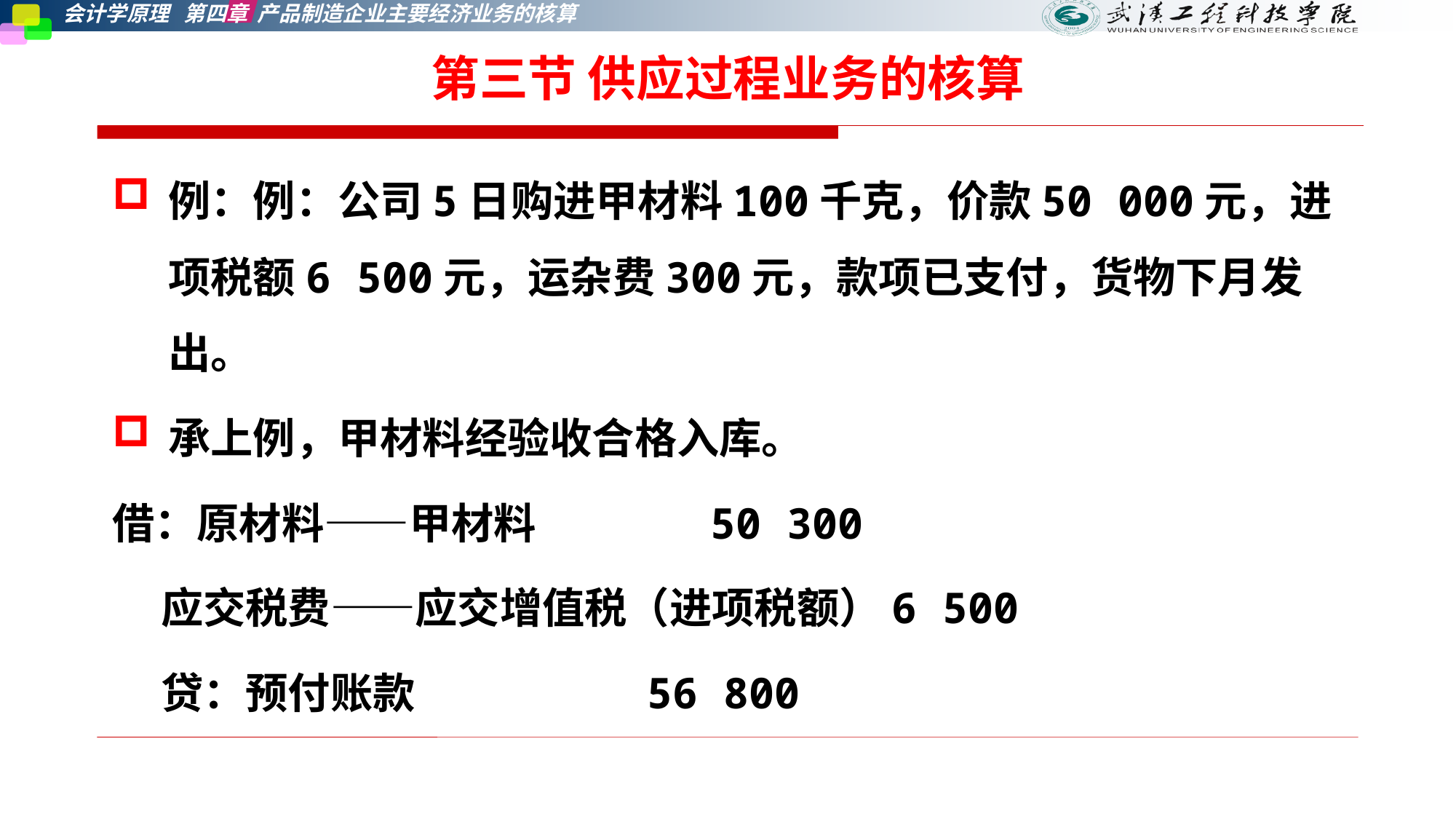

第三节 供应过程业务的核算
例：例：公司5日购进甲材料100千克，价款50 000元，进项税额6 500元，运杂费300元，款项已支付，货物下月发出。
承上例，甲材料经验收合格入库。
借：原材料——甲材料                 50 300
    应交税费——应交增值税（进项税额）6 500
    贷：预付账款                       56 800